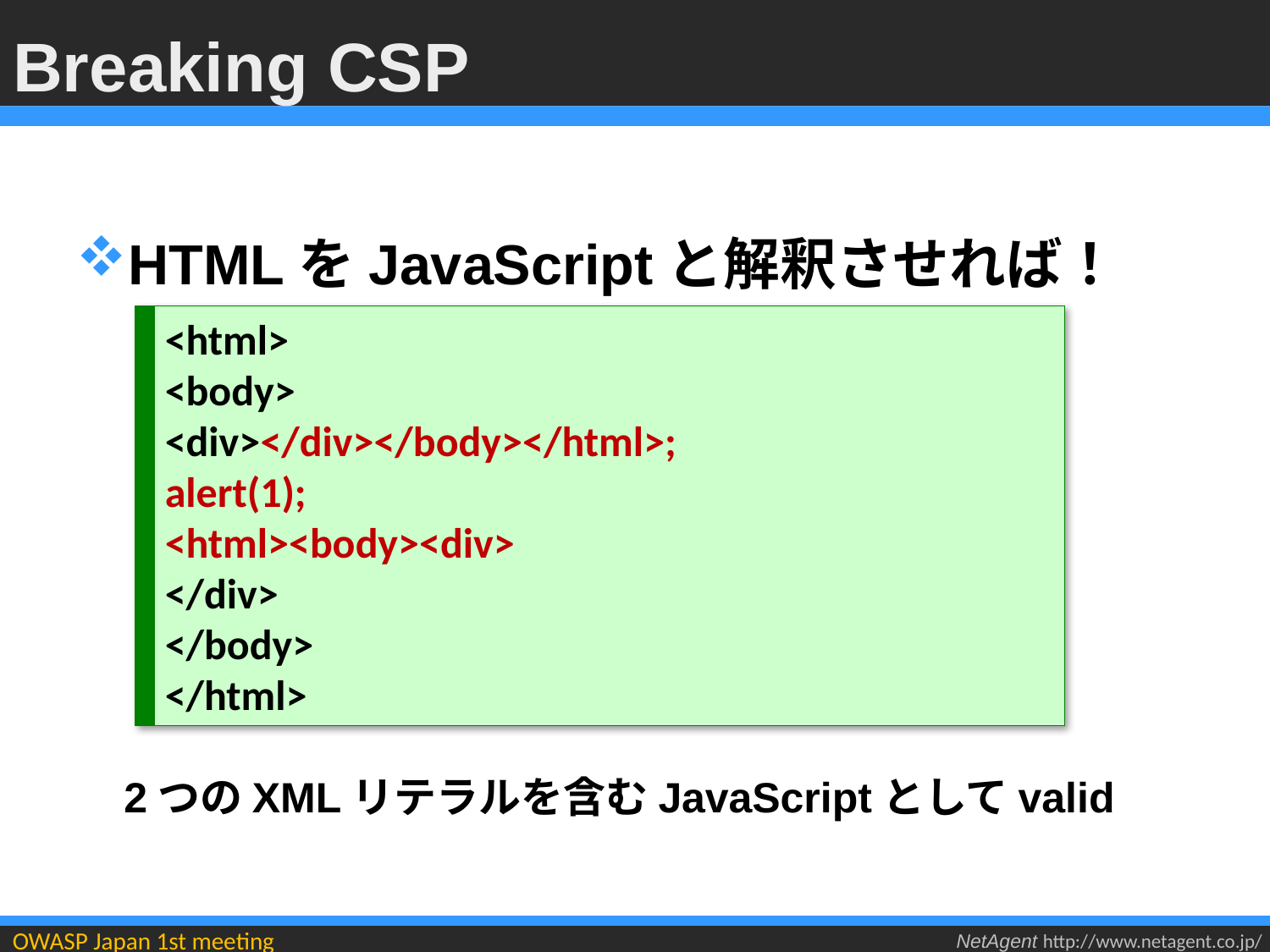

# Breaking CSP
HTMLをJavaScriptと解釈させれば！
2つのXMLリテラルを含むJavaScriptとしてvalid
<html>
<body>
<div></div></body></html>;
alert(1);
<html><body><div>
</div>
</body>
</html>